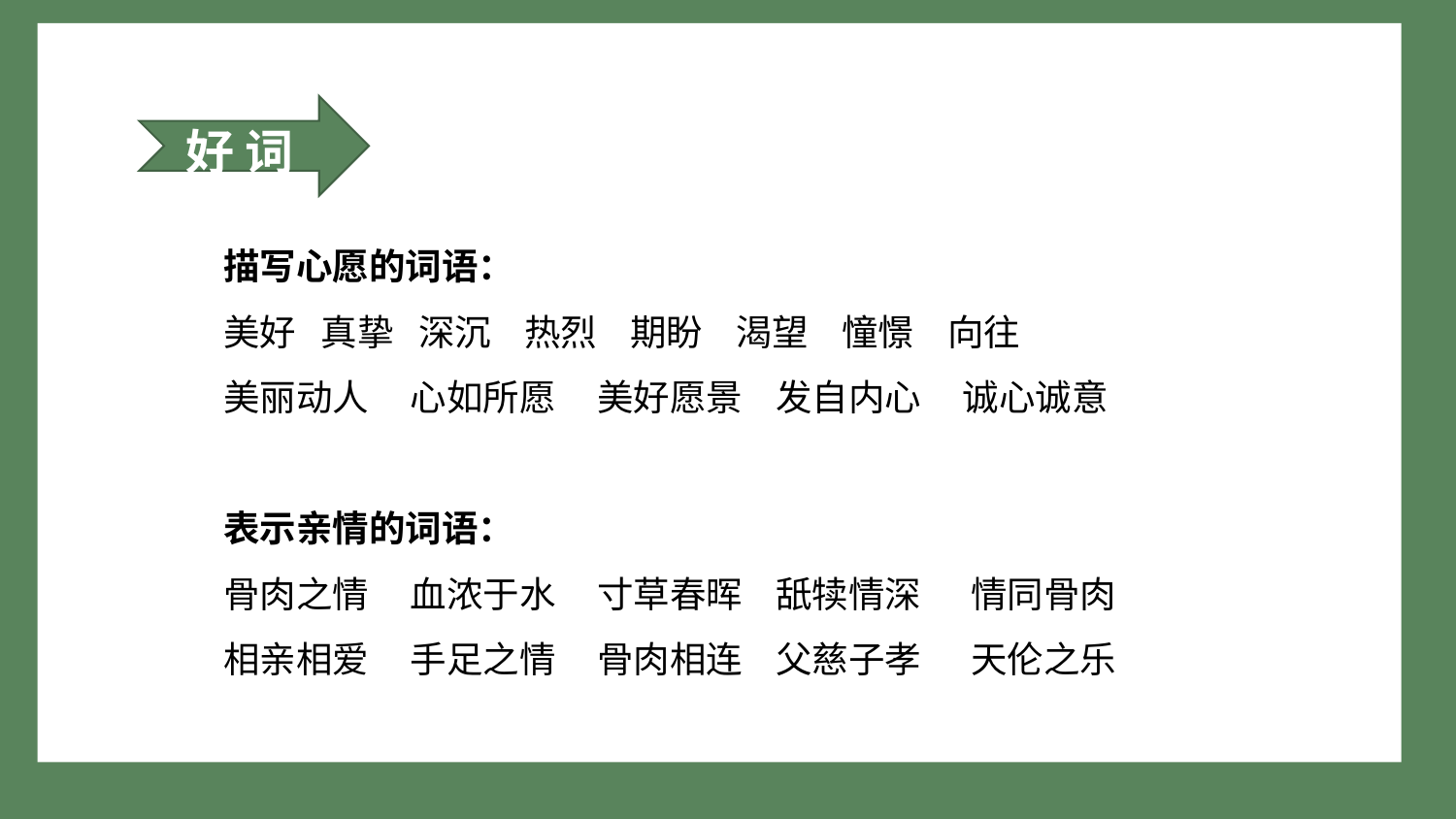

好 词
描写心愿的词语：
美好   真挚   深沉    热烈    期盼    渴望    憧憬    向往
美丽动人     心如所愿     美好愿景    发自内心     诚心诚意

表示亲情的词语：
骨肉之情     血浓于水     寸草春晖    舐犊情深      情同骨肉
相亲相爱     手足之情     骨肉相连    父慈子孝      天伦之乐